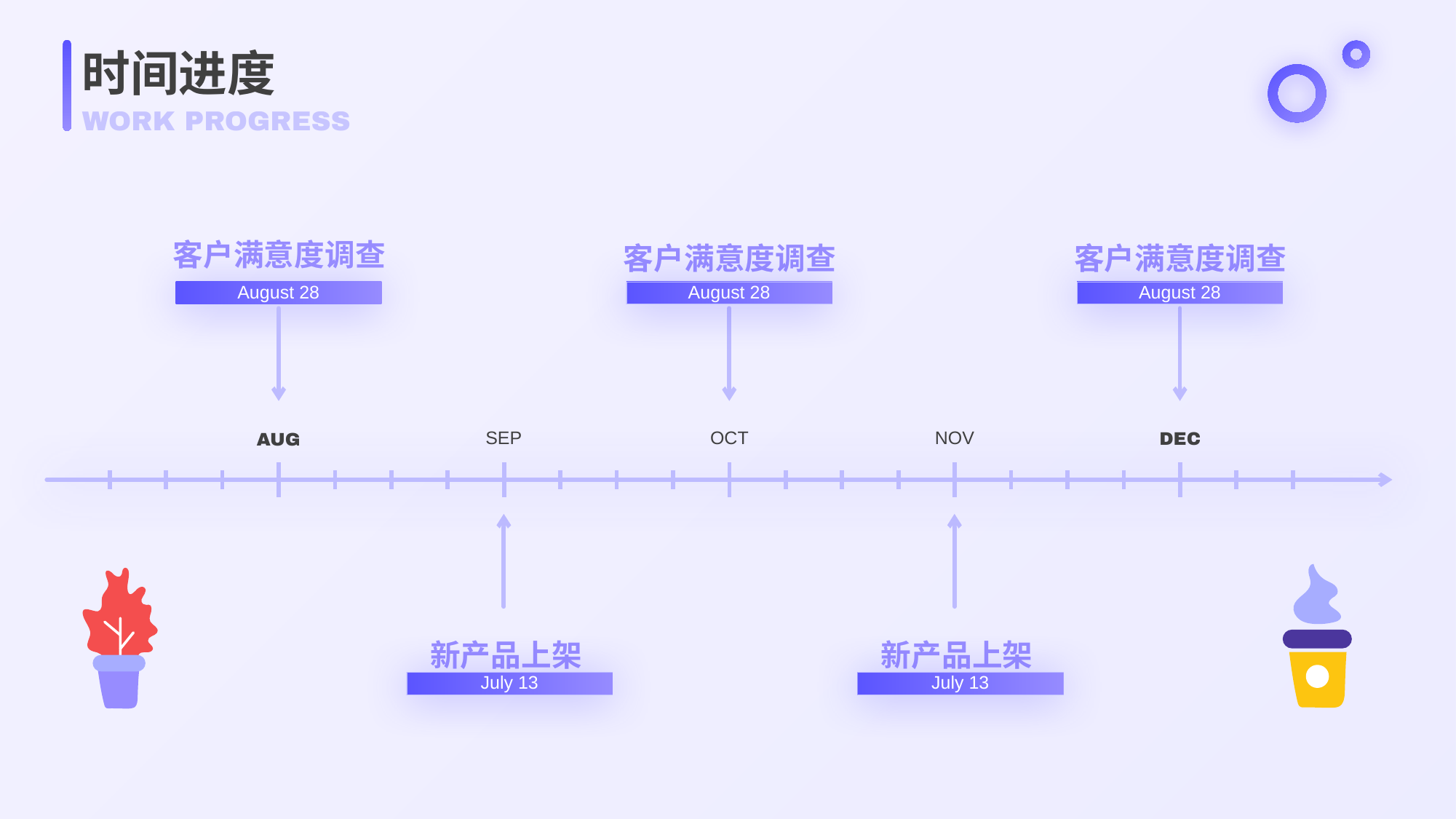

时间进度
WORK PROGRESS
客户满意度调查
客户满意度调查
客户满意度调查
August 28
August 28
August 28
SEP
OCT
NOV
DEC
AUG

新产品上架
新产品上架
July 13
July 13